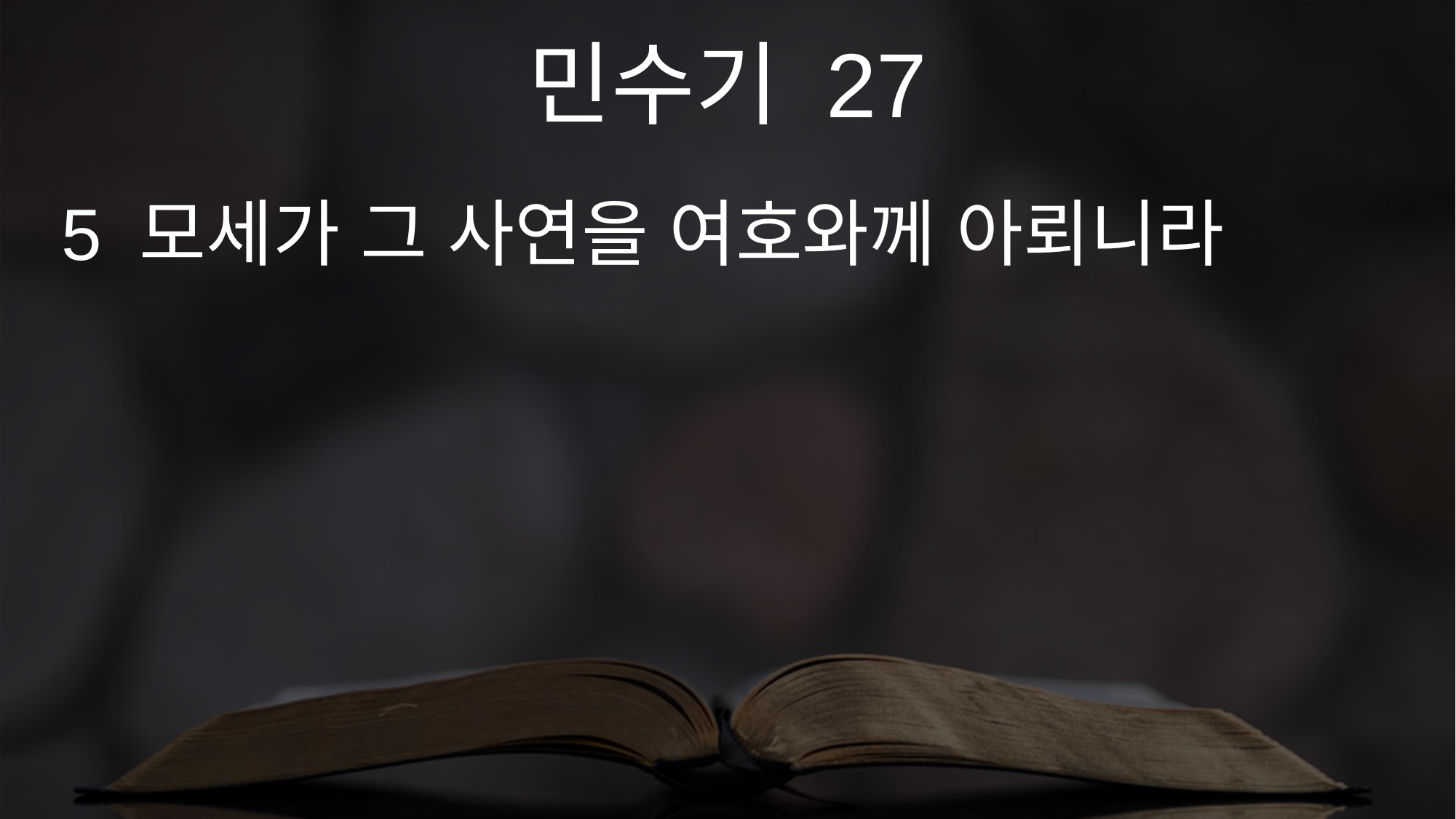

민수기 27
5 모세가 그 사연을 여호와께 아뢰니라